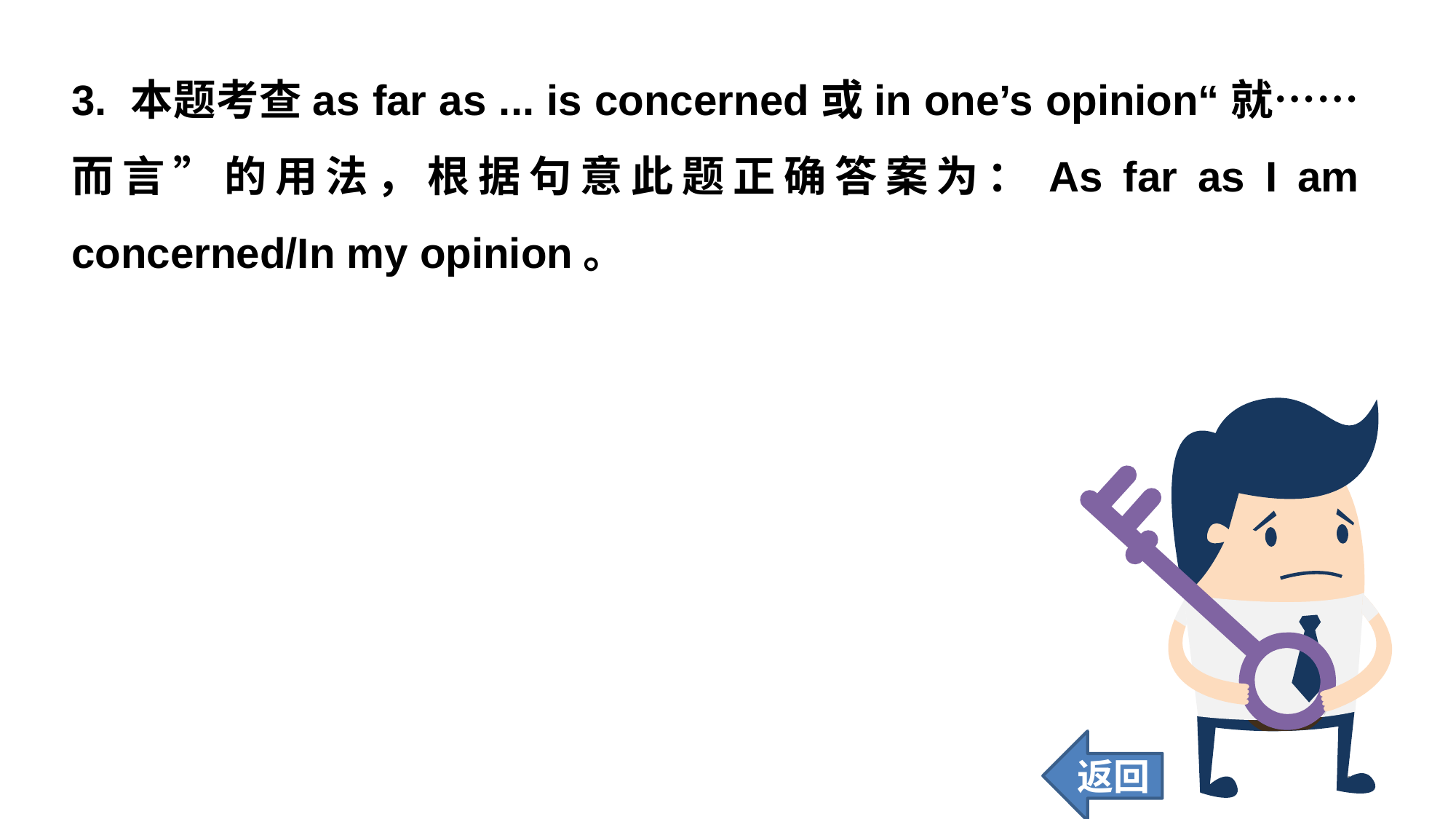

3. 本题考查as far as ... is concerned或in one’s opinion“就……而言”的用法，根据句意此题正确答案为：As far as I am concerned/In my opinion。

返回
126